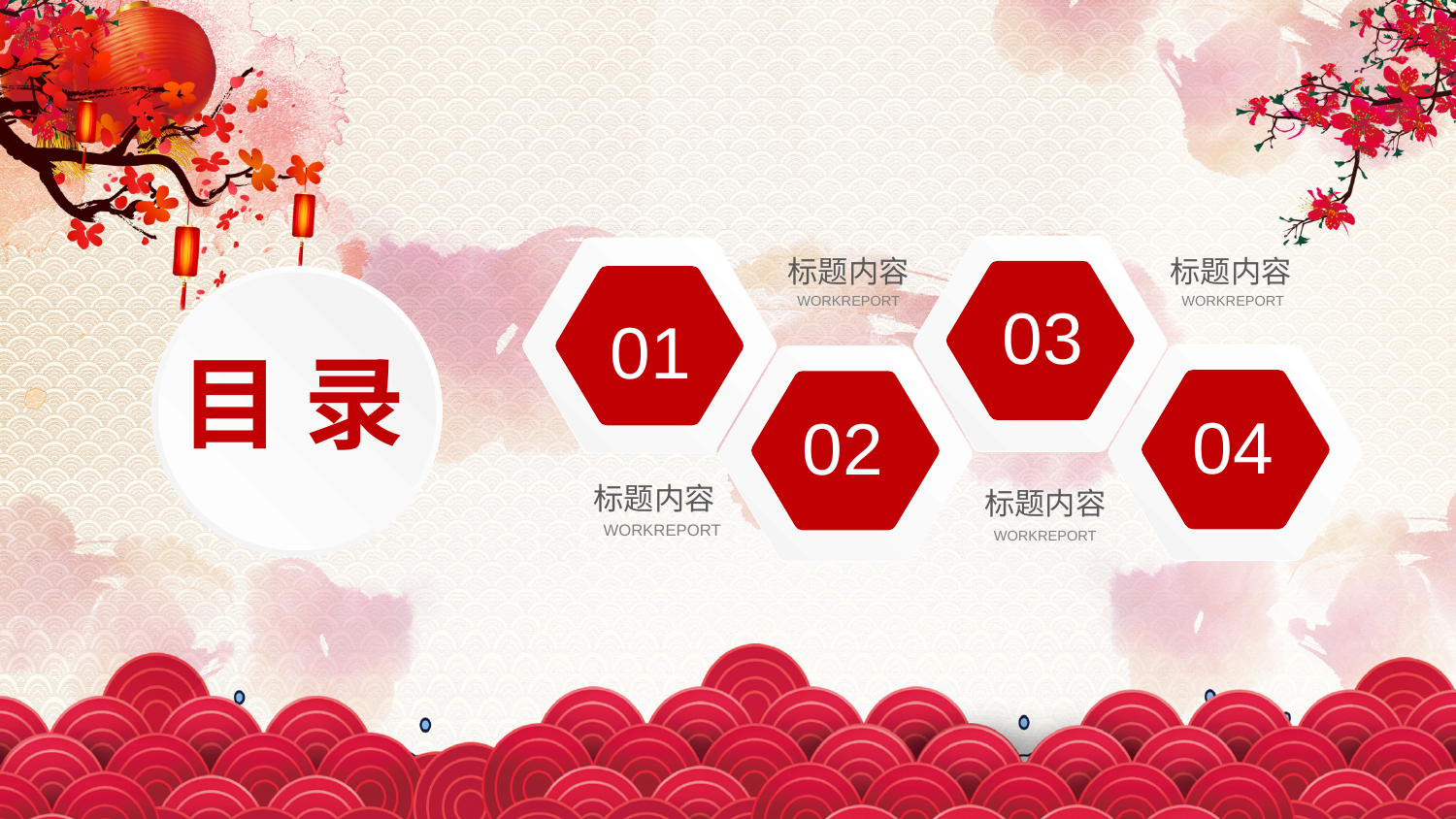

03

01
标题内容
WORKREPORT
标题内容
WORKREPORT

目 录

04

02
标题内容
WORKREPORT
标题内容
WORKREPORT